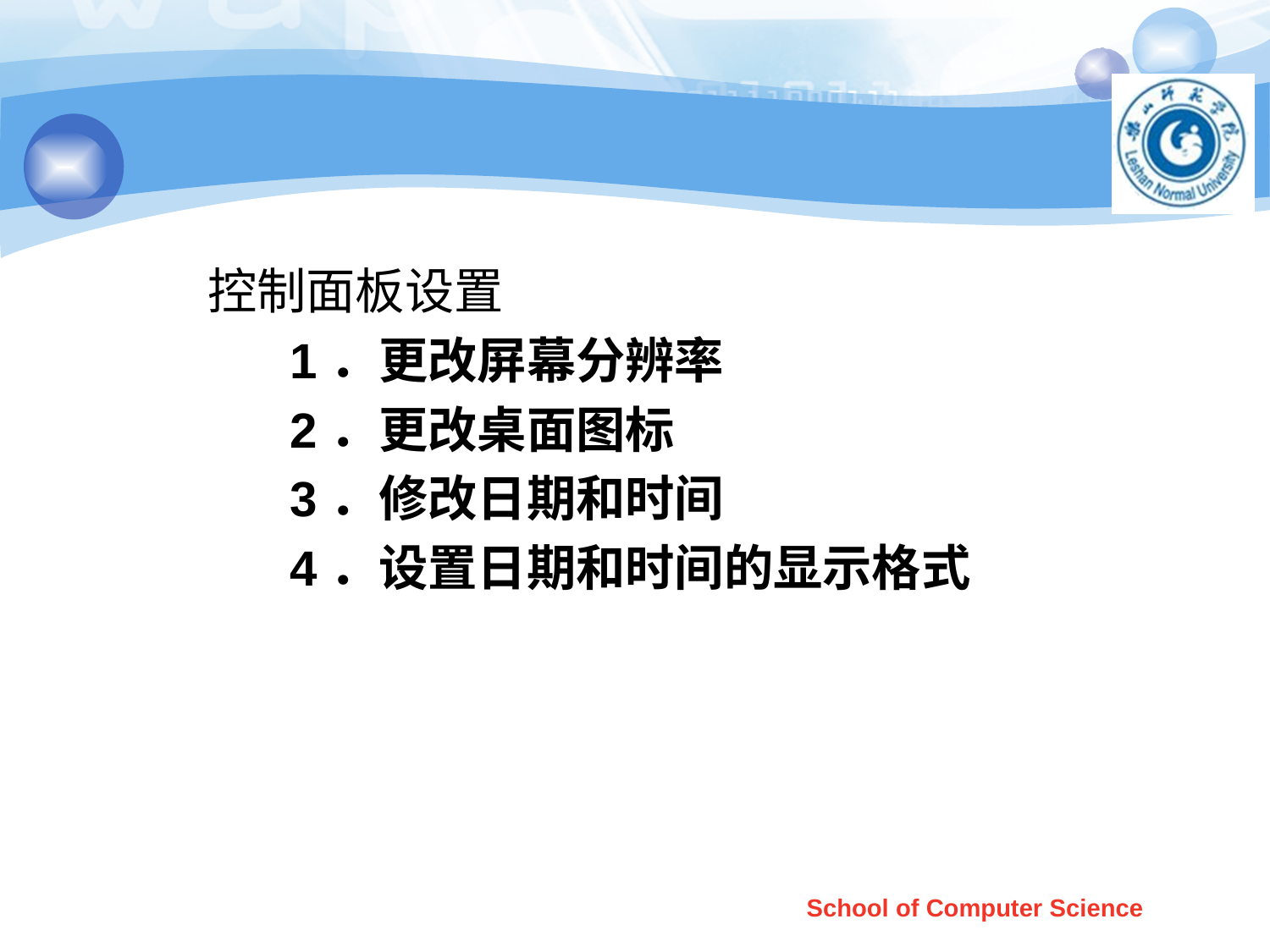

#
控制面板设置
      1．更改屏幕分辨率
      2．更改桌面图标
      3．修改日期和时间
      4．设置日期和时间的显示格式

School of Computer Science